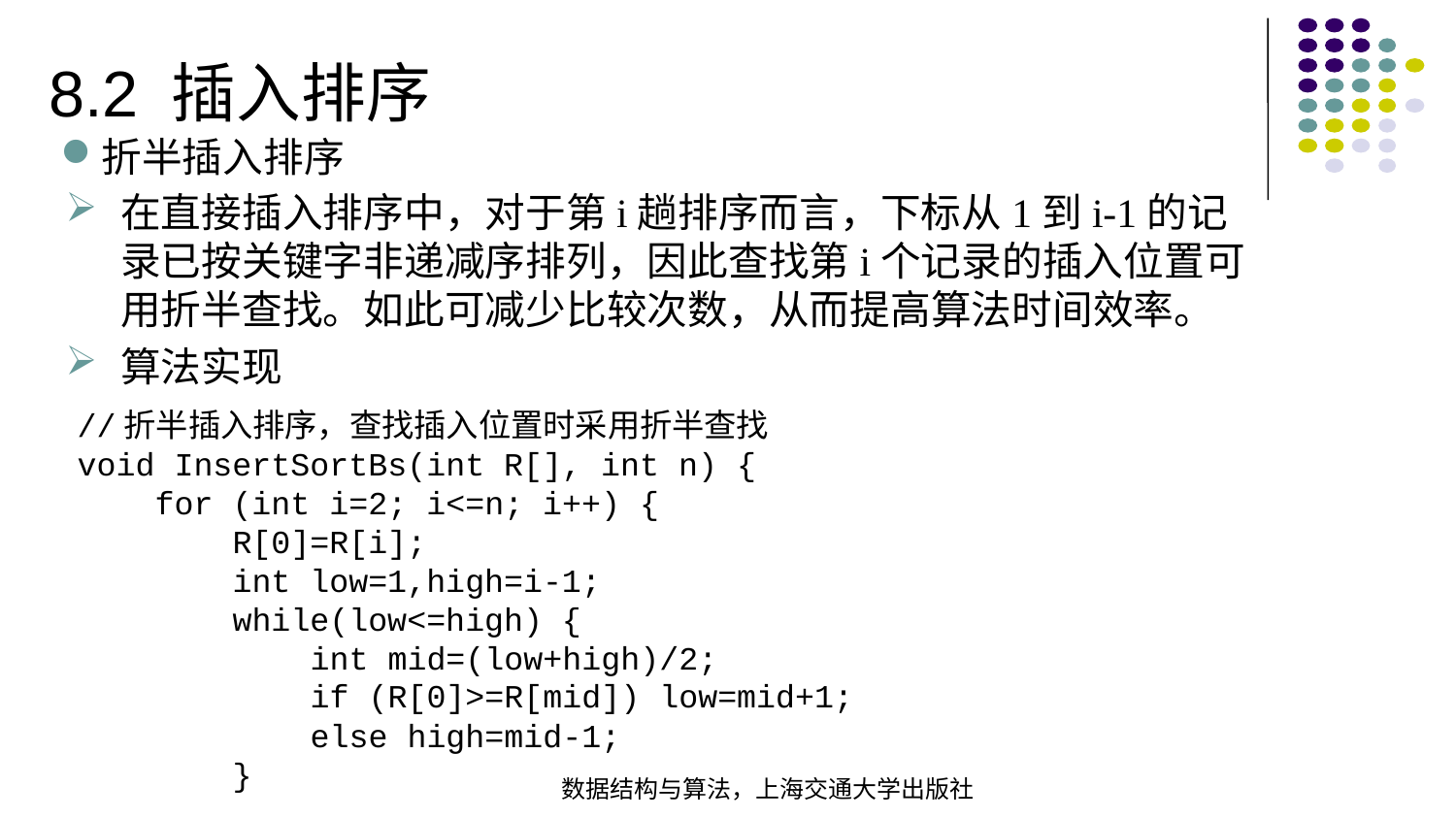

8.2 插入排序
折半插入排序
在直接插入排序中，对于第i趟排序而言，下标从1到i-1的记录已按关键字非递减序排列，因此查找第i个记录的插入位置可用折半查找。如此可减少比较次数，从而提高算法时间效率。
算法实现
//折半插入排序，查找插入位置时采用折半查找 void InsertSortBs(int R[], int n) {    for (int i=2; i<=n; i++) {        R[0]=R[i];        int low=1,high=i-1;        while(low<=high) {            int mid=(low+high)/2;            if (R[0]>=R[mid]) low=mid+1;            else high=mid-1;        }